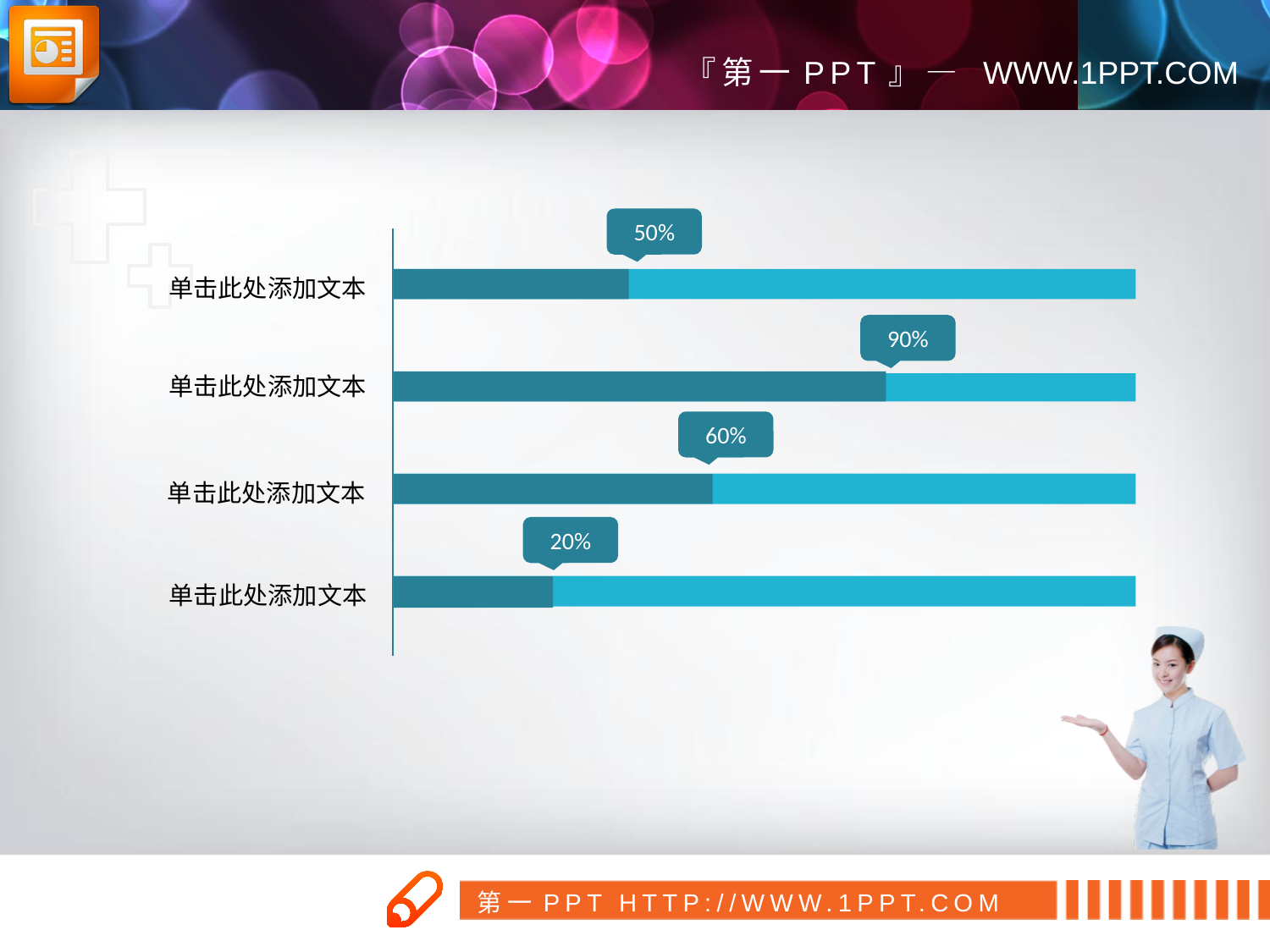

50%
单击此处添加文本

90%
单击此处添加文本

60%
单击此处添加文本

20%
单击此处添加文本